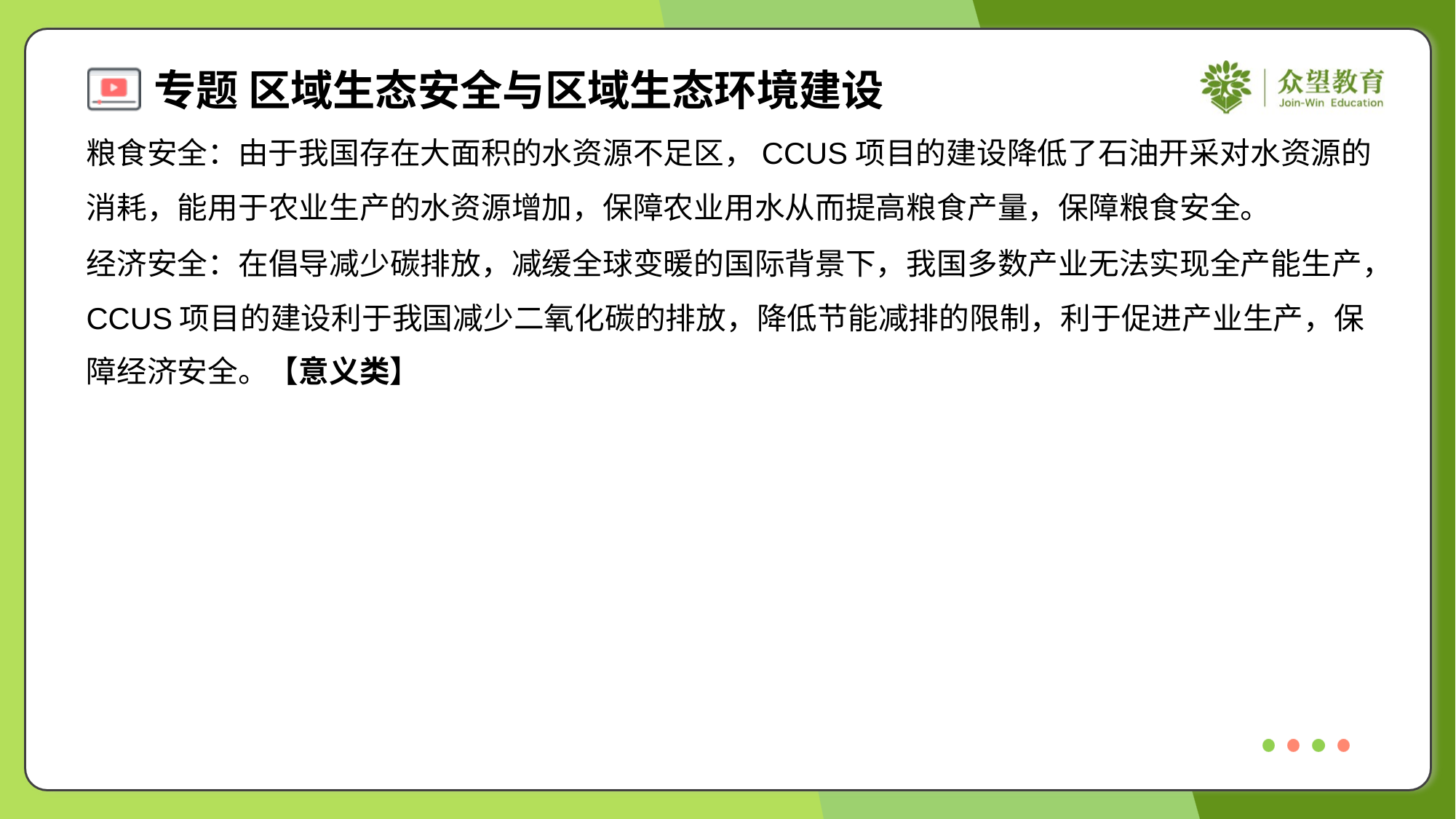

粮食安全：由于我国存在大面积的水资源不足区，CCUS项目的建设降低了石油开采对水资源的
消耗，能用于农业生产的水资源增加，保障农业用水从而提高粮食产量，保障粮食安全。
经济安全：在倡导减少碳排放，减缓全球变暖的国际背景下，我国多数产业无法实现全产能生产，
CCUS项目的建设利于我国减少二氧化碳的排放，降低节能减排的限制，利于促进产业生产，保
障经济安全。【意义类】